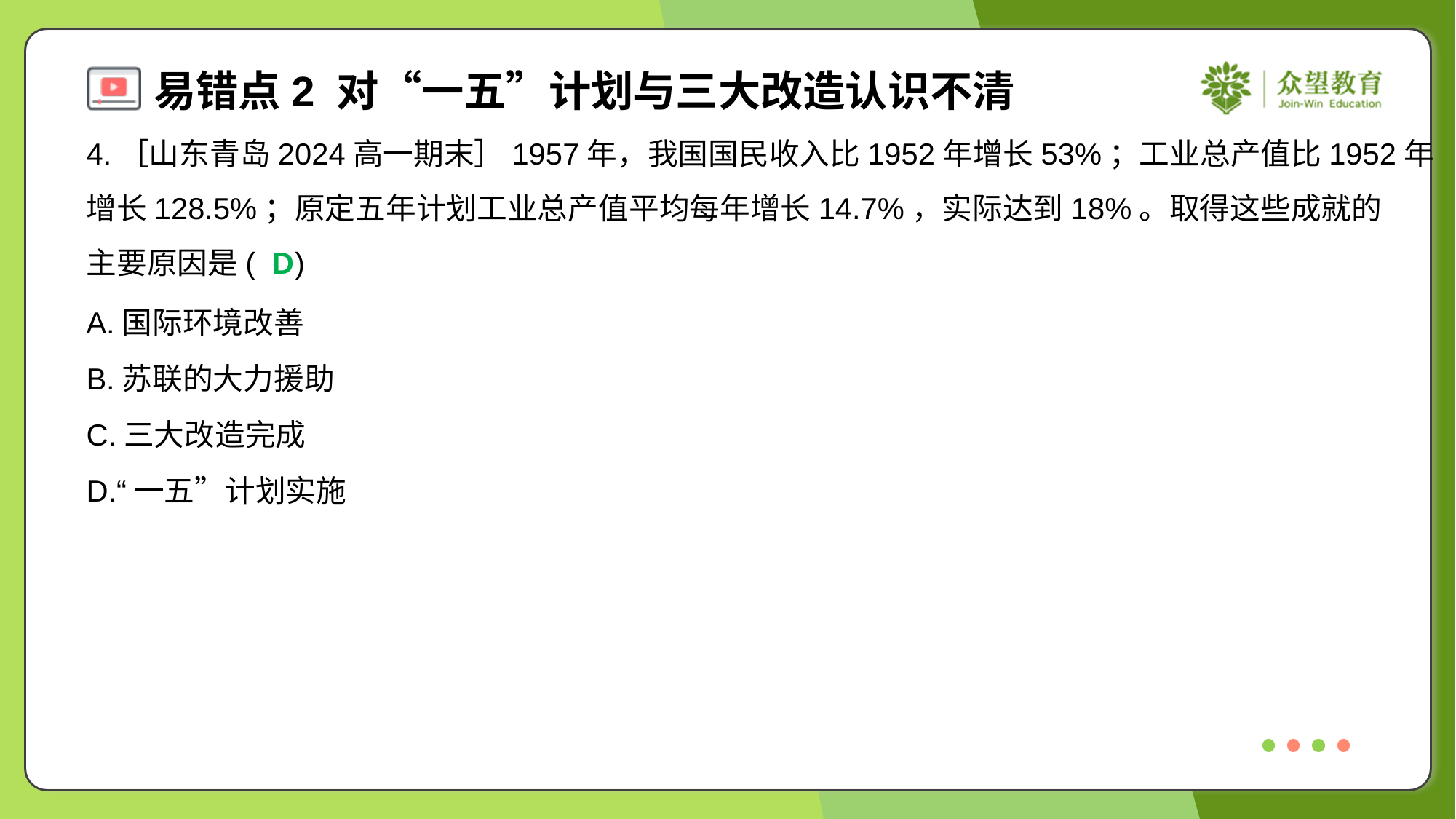

4.［山东青岛2024高一期末］1957年，我国国民收入比1952年增长53%；工业总产值比1952年
增长128.5%；原定五年计划工业总产值平均每年增长14.7%，实际达到18%。取得这些成就的
主要原因是(     )
D
A.国际环境改善
B.苏联的大力援助
C.三大改造完成
D.“一五”计划实施